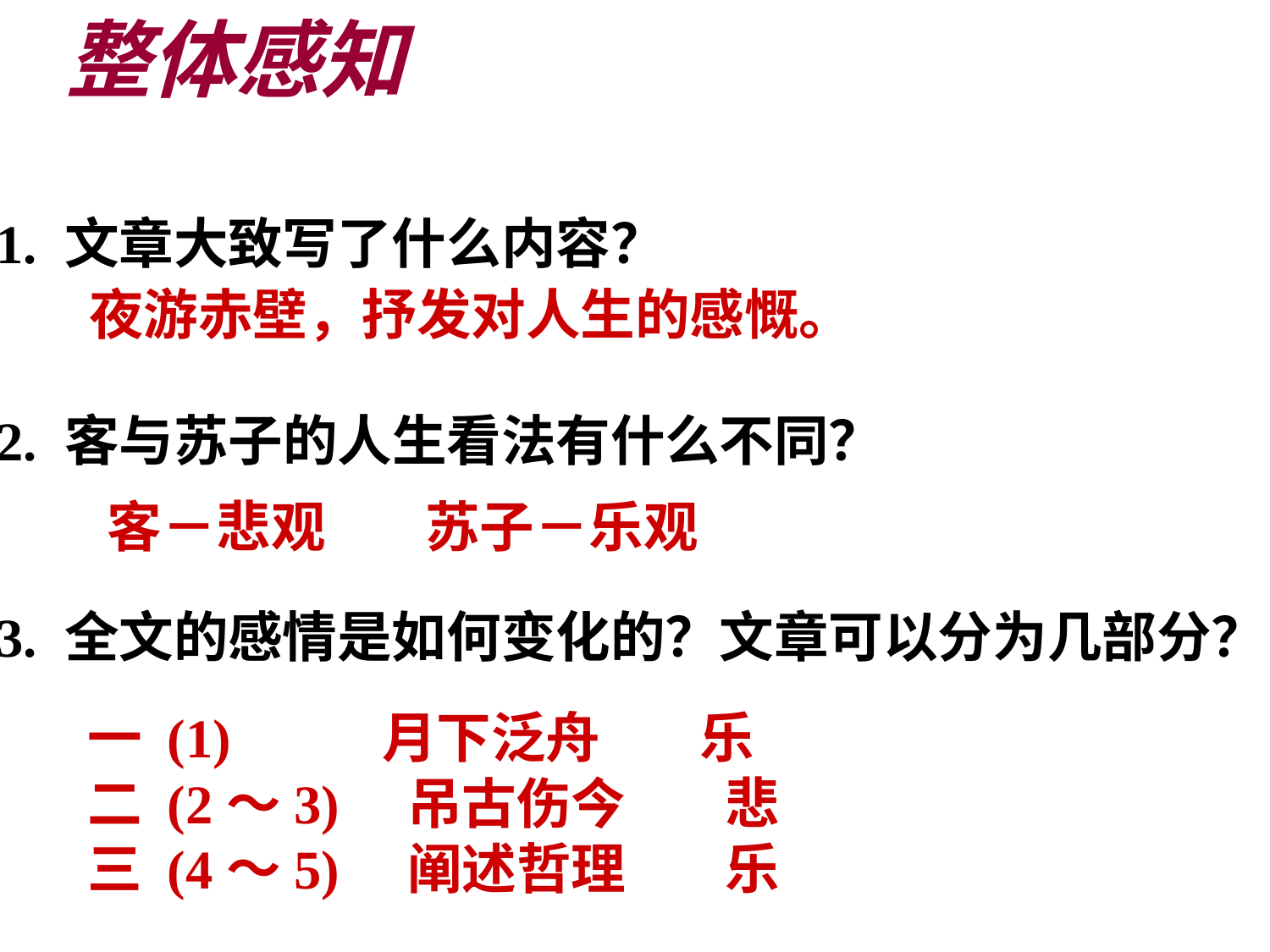

整体感知

1. 文章大致写了什么内容？

2. 客与苏子的人生看法有什么不同？

3. 全文的感情是如何变化的？文章可以分为几部分？

夜游赤壁，抒发对人生的感慨。
客－悲观        苏子－乐观
一 (1)          月下泛舟        乐
二 (2～3)    吊古伤今        悲
三 (4～5)    阐述哲理        乐